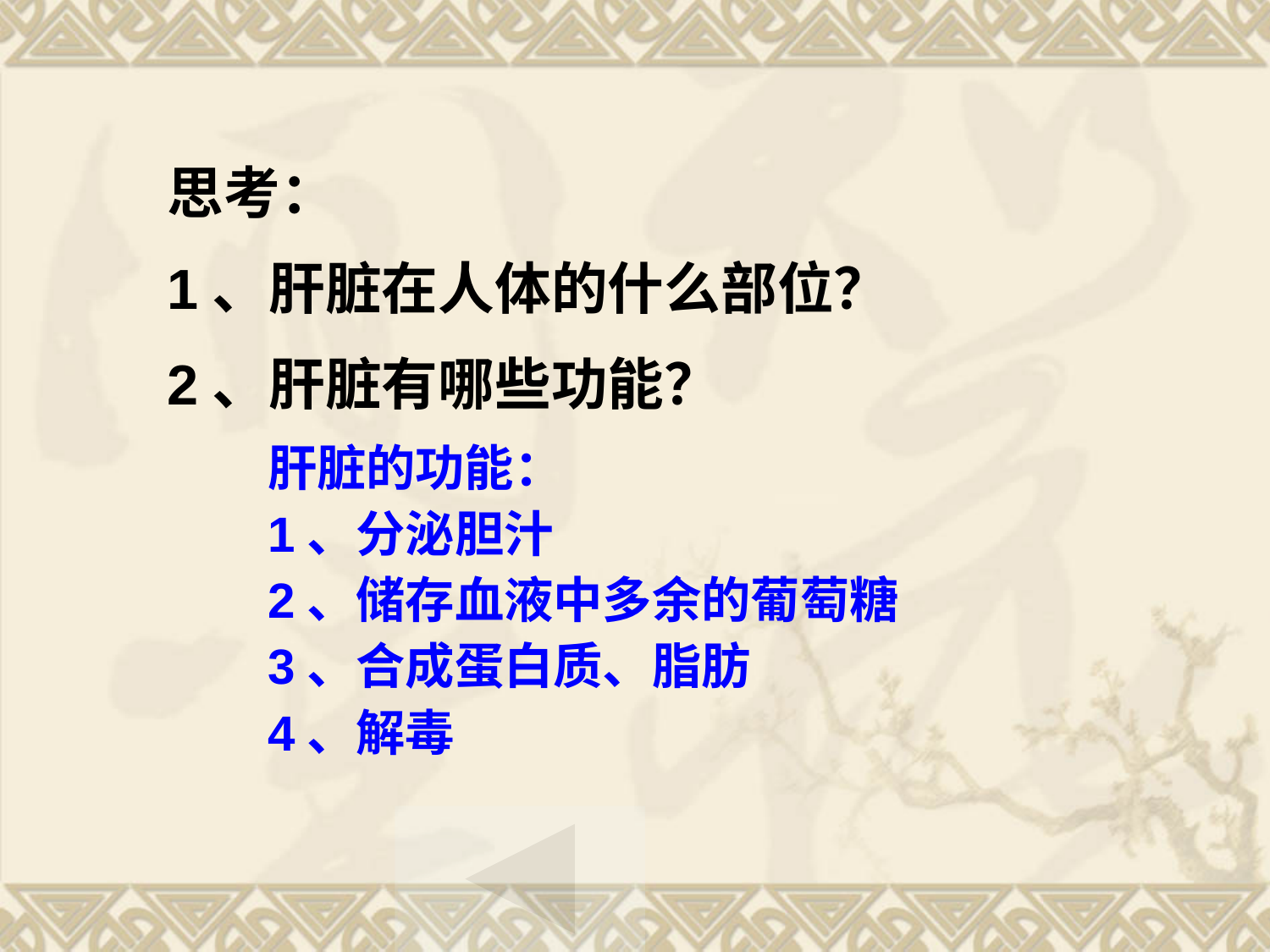

思考：
1、肝脏在人体的什么部位？
2、肝脏有哪些功能？

肝脏的功能：
1、分泌胆汁
2、储存血液中多余的葡萄糖
3、合成蛋白质、脂肪
4、解毒